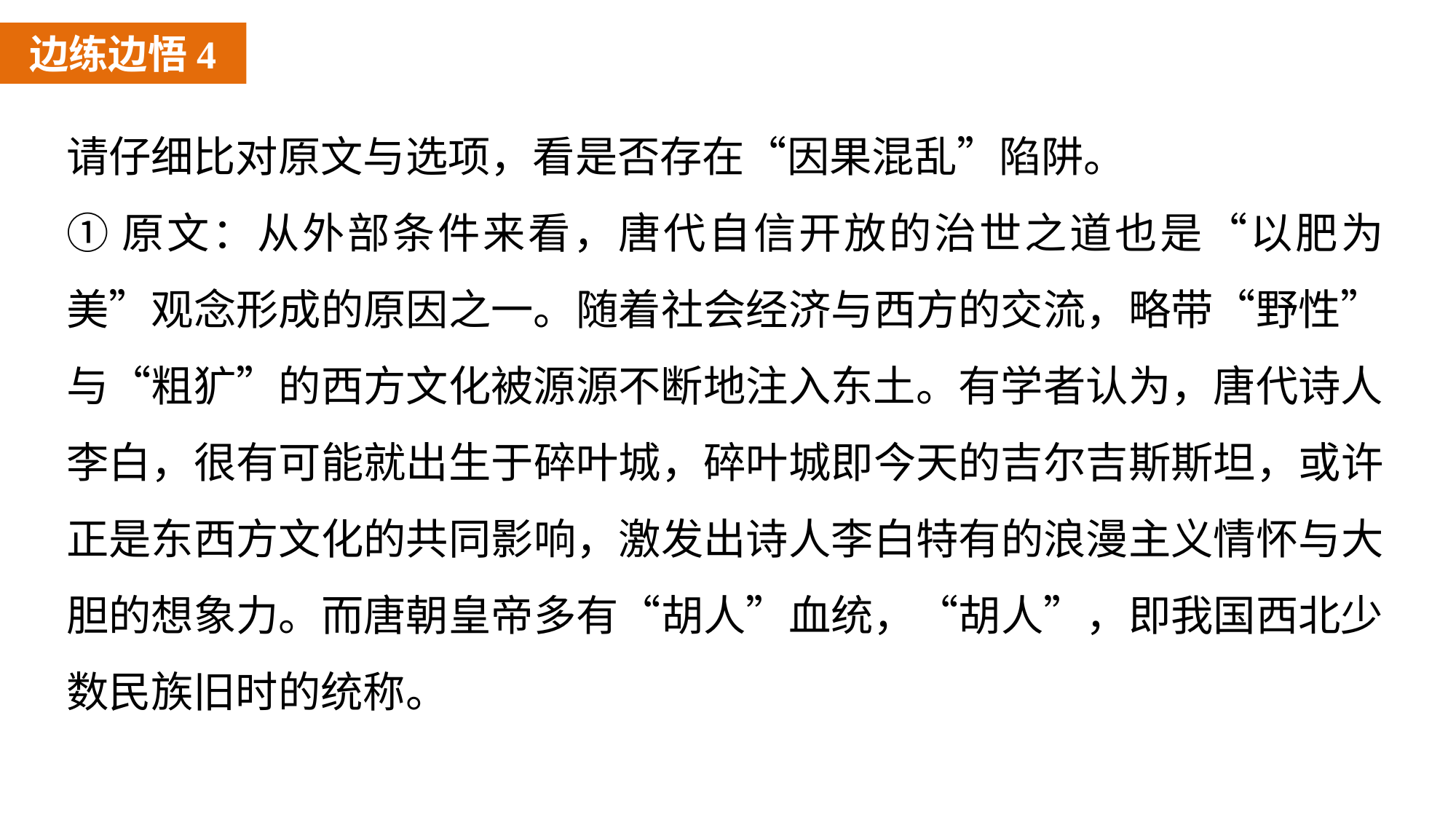

边练边悟4
请仔细比对原文与选项，看是否存在“因果混乱”陷阱。
①原文：从外部条件来看，唐代自信开放的治世之道也是“以肥为美”观念形成的原因之一。随着社会经济与西方的交流，略带“野性”与“粗犷”的西方文化被源源不断地注入东土。有学者认为，唐代诗人李白，很有可能就出生于碎叶城，碎叶城即今天的吉尔吉斯斯坦，或许正是东西方文化的共同影响，激发出诗人李白特有的浪漫主义情怀与大胆的想象力。而唐朝皇帝多有“胡人”血统，“胡人”，即我国西北少数民族旧时的统称。